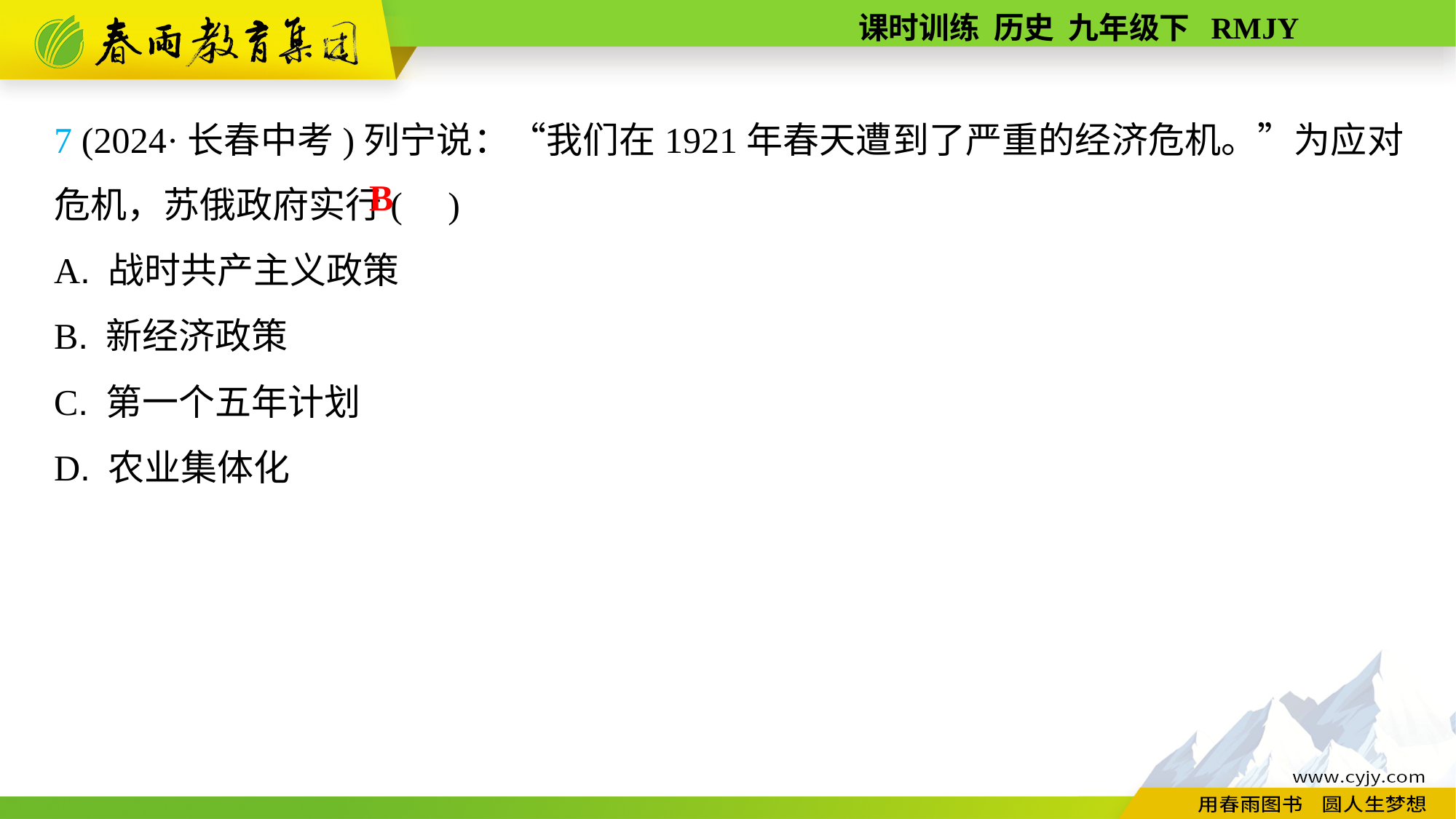

7 (2024·长春中考)列宁说：“我们在1921年春天遭到了严重的经济危机。”为应对危机，苏俄政府实行(     )
A. 战时共产主义政策
B. 新经济政策
C. 第一个五年计划
D. 农业集体化
B